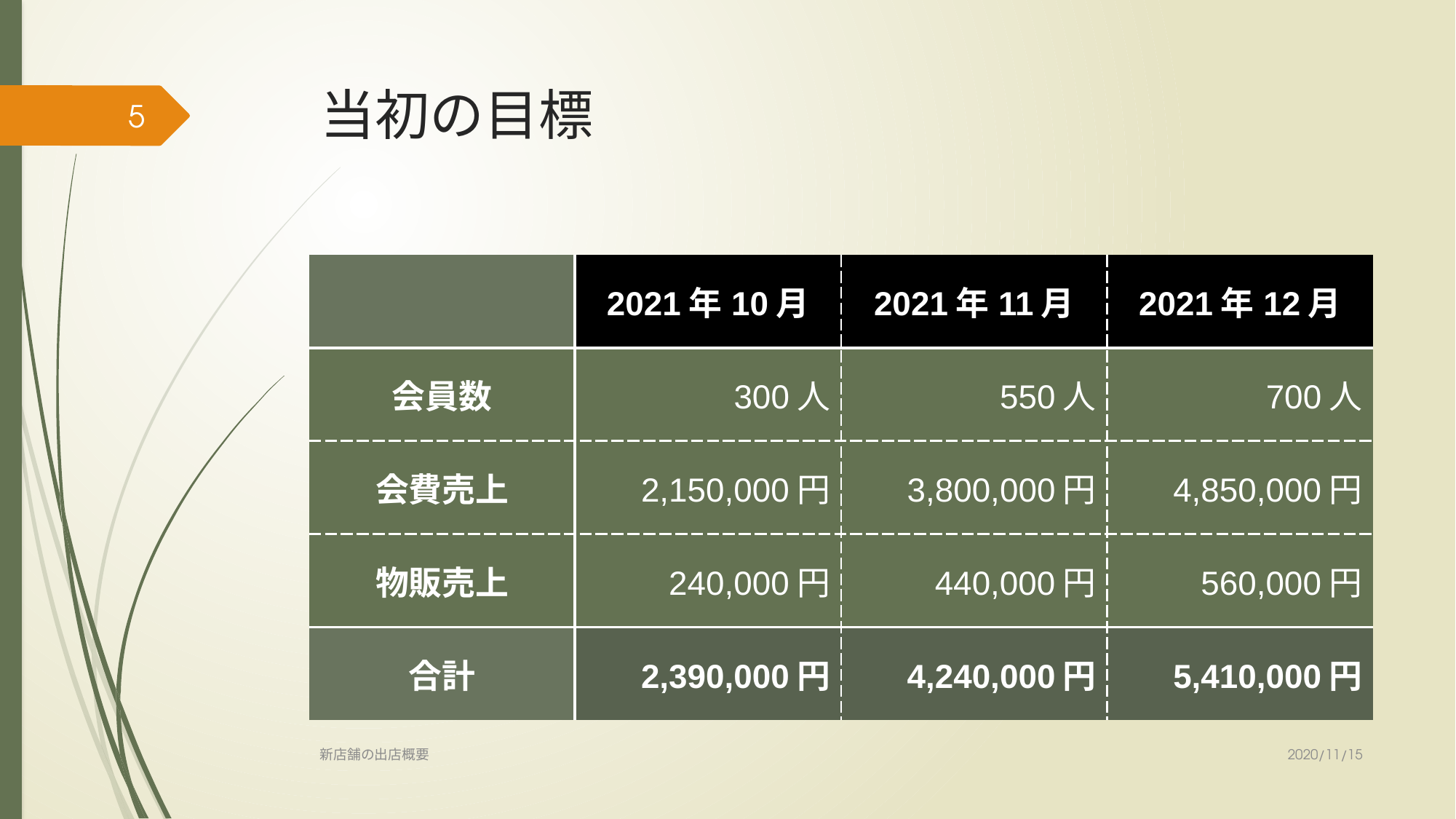

# 当初の目標
5
|  | 2021年10月 | 2021年11月 | 2021年12月 |
| --- | --- | --- | --- |
| 会員数 | 300人 | 550人 | 700人 |
| 会費売上 | 2,150,000円 | 3,800,000円 | 4,850,000円 |
| 物販売上 | 240,000円 | 440,000円 | 560,000円 |
| 合計 | 2,390,000円 | 4,240,000円 | 5,410,000円 |
2020/11/15
新店舗の出店概要